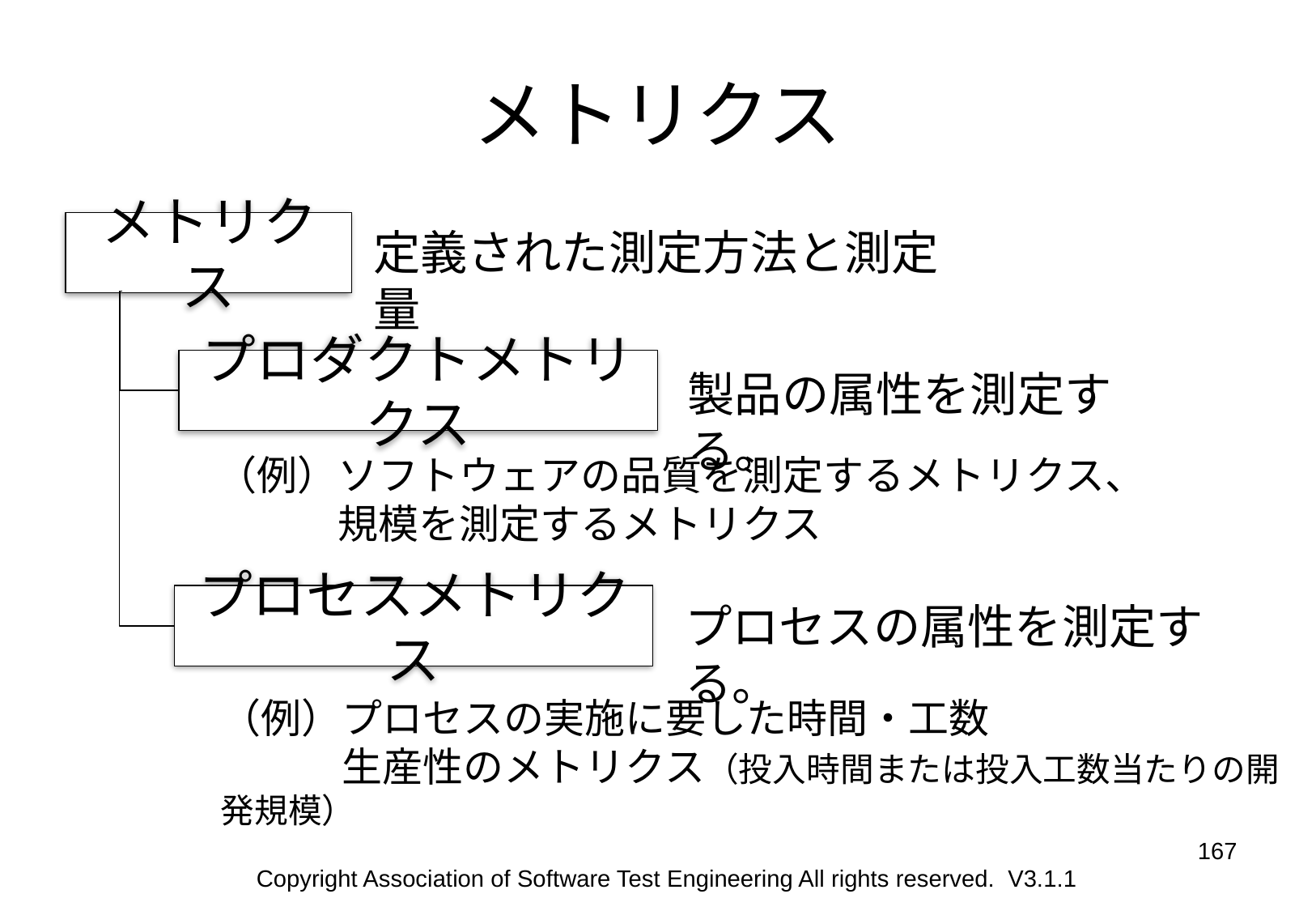

# メトリクス
メトリクス
定義された測定方法と測定量
プロダクトメトリクス
製品の属性を測定する。
（例）ソフトウェアの品質を測定するメトリクス、
　　　規模を測定するメトリクス
プロセスメトリクス
プロセスの属性を測定する。
（例）プロセスの実施に要した時間・工数
　　　生産性のメトリクス（投入時間または投入工数当たりの開発規模）
167
Copyright Association of Software Test Engineering All rights reserved.  V3.1.1